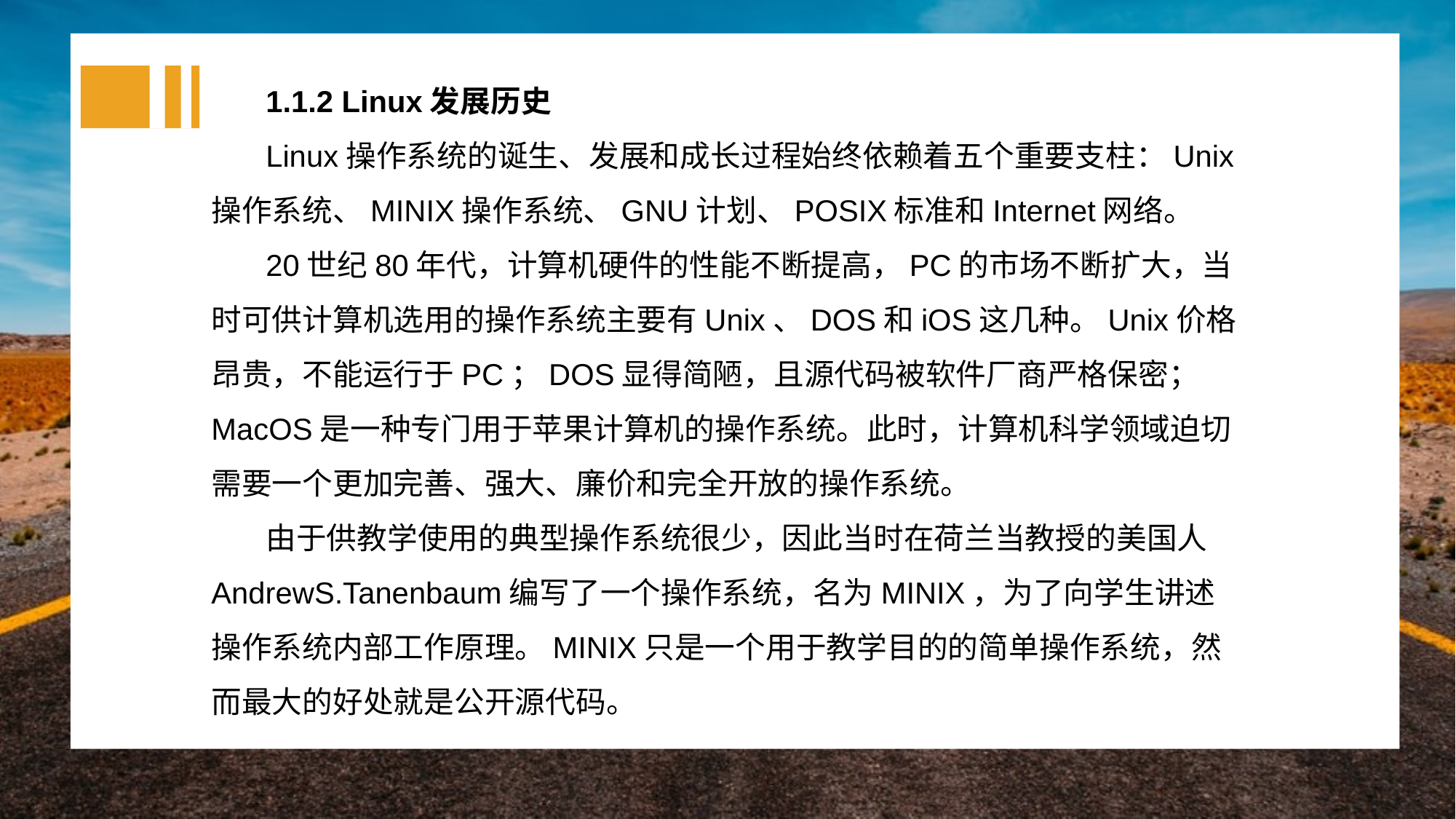

1.1.2 Linux发展历史
Linux操作系统的诞生、发展和成长过程始终依赖着五个重要支柱：Unix操作系统、MINIX操作系统、GNU计划、POSIX标准和Internet网络。
20世纪80年代，计算机硬件的性能不断提高，PC的市场不断扩大，当时可供计算机选用的操作系统主要有Unix、DOS和iOS这几种。Unix价格昂贵，不能运行于PC；DOS显得简陋，且源代码被软件厂商严格保密；MacOS是一种专门用于苹果计算机的操作系统。此时，计算机科学领域迫切需要一个更加完善、强大、廉价和完全开放的操作系统。
由于供教学使用的典型操作系统很少，因此当时在荷兰当教授的美国人AndrewS.Tanenbaum编写了一个操作系统，名为MINIX，为了向学生讲述操作系统内部工作原理。MINIX只是一个用于教学目的的简单操作系统，然而最大的好处就是公开源代码。